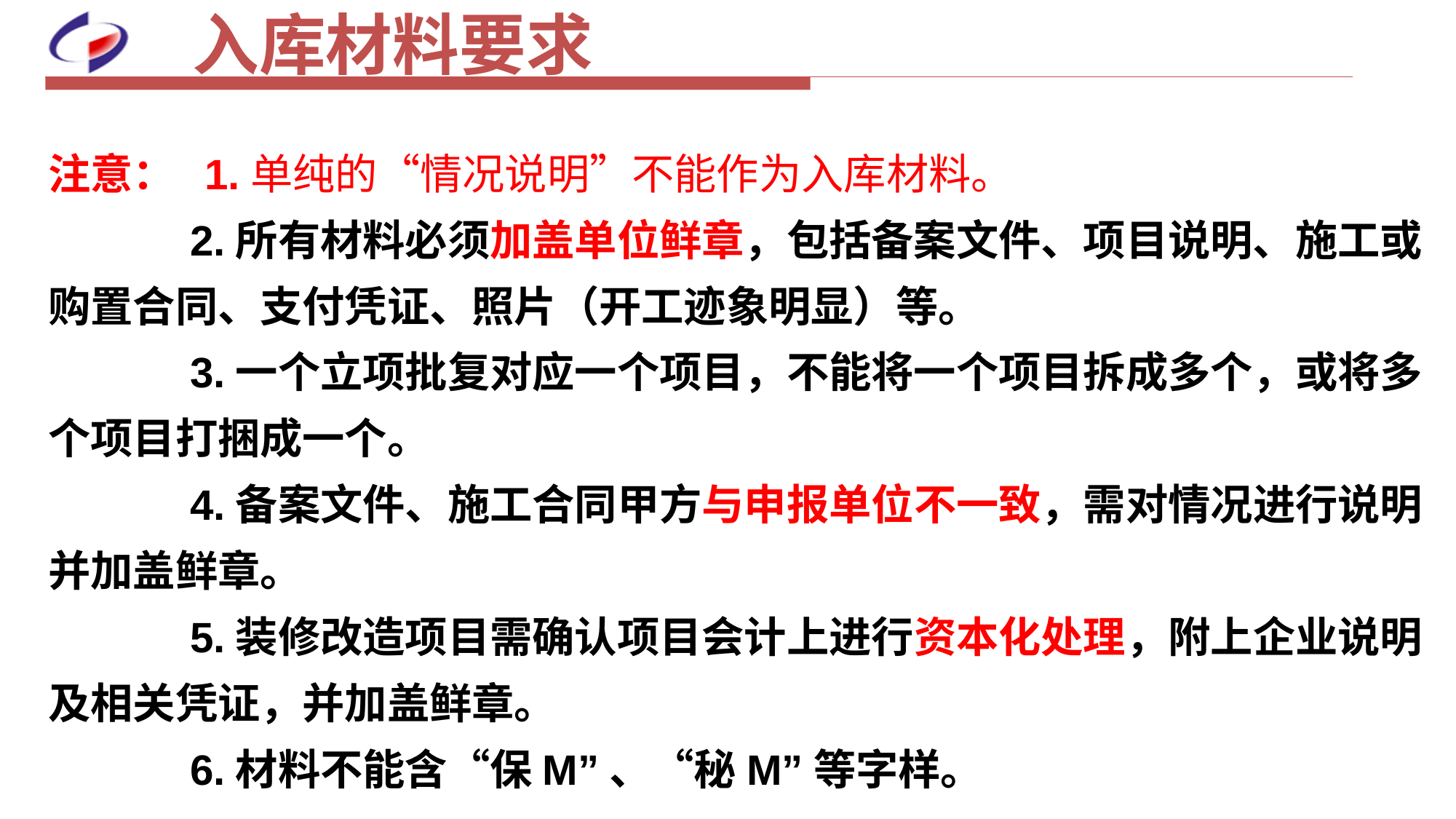

# 入库材料要求
注意：  1.单纯的“情况说明”不能作为入库材料。
            2.所有材料必须加盖单位鲜章，包括备案文件、项目说明、施工或购置合同、支付凭证、照片（开工迹象明显）等。
            3.一个立项批复对应一个项目，不能将一个项目拆成多个，或将多个项目打捆成一个。
            4.备案文件、施工合同甲方与申报单位不一致，需对情况进行说明并加盖鲜章。
            5.装修改造项目需确认项目会计上进行资本化处理，附上企业说明及相关凭证，并加盖鲜章。
            6.材料不能含“保M”、“秘M”等字样。